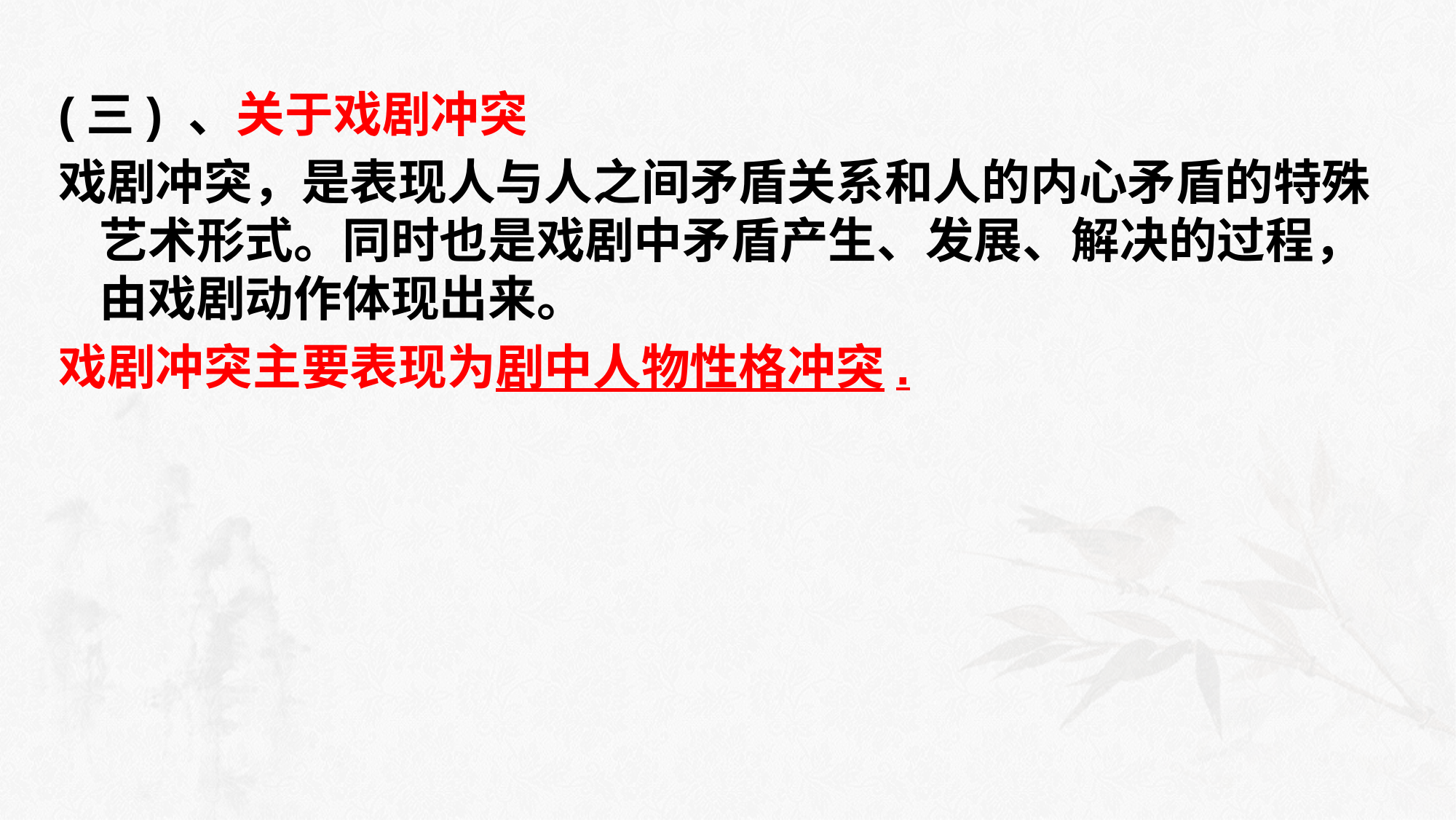

#
(三) 、关于戏剧冲突
戏剧冲突，是表现人与人之间矛盾关系和人的内心矛盾的特殊艺术形式。同时也是戏剧中矛盾产生、发展、解决的过程，由戏剧动作体现出来。
戏剧冲突主要表现为剧中人物性格冲突.